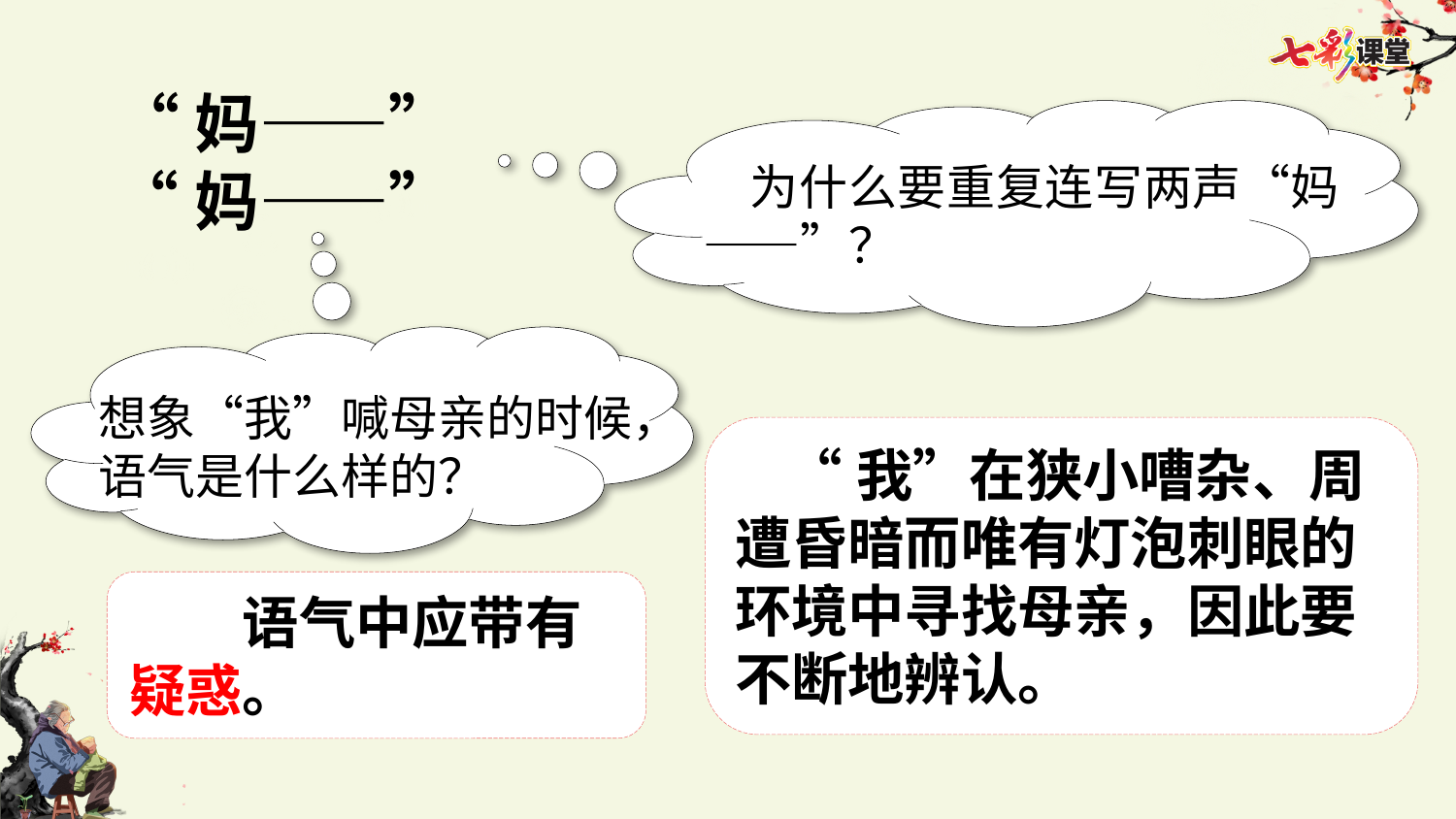

“妈——”
    “妈——”

   为什么要重复连写两声“妈——”？

想象“我”喊母亲的时候，语气是什么样的？
    “我”在狭小嘈杂、周遭昏暗而唯有灯泡刺眼的环境中寻找母亲，因此要不断地辨认。
语气中应带有疑惑。